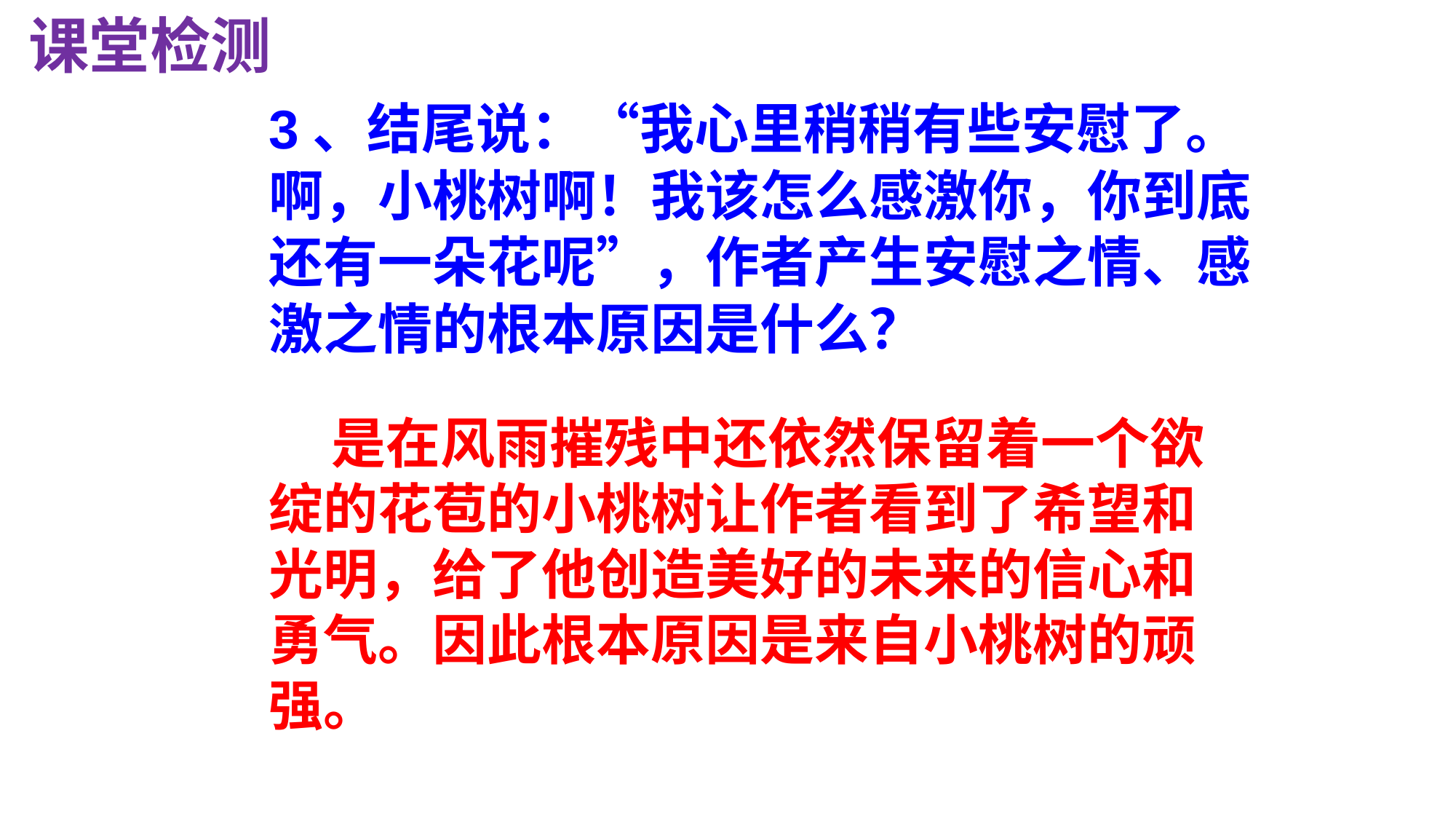

课堂检测
3、结尾说：“我心里稍稍有些安慰了。啊，小桃树啊！我该怎么感激你，你到底还有一朵花呢”，作者产生安慰之情、感激之情的根本原因是什么？
    是在风雨摧残中还依然保留着一个欲绽的花苞的小桃树让作者看到了希望和光明，给了他创造美好的未来的信心和勇气。因此根本原因是来自小桃树的顽强。